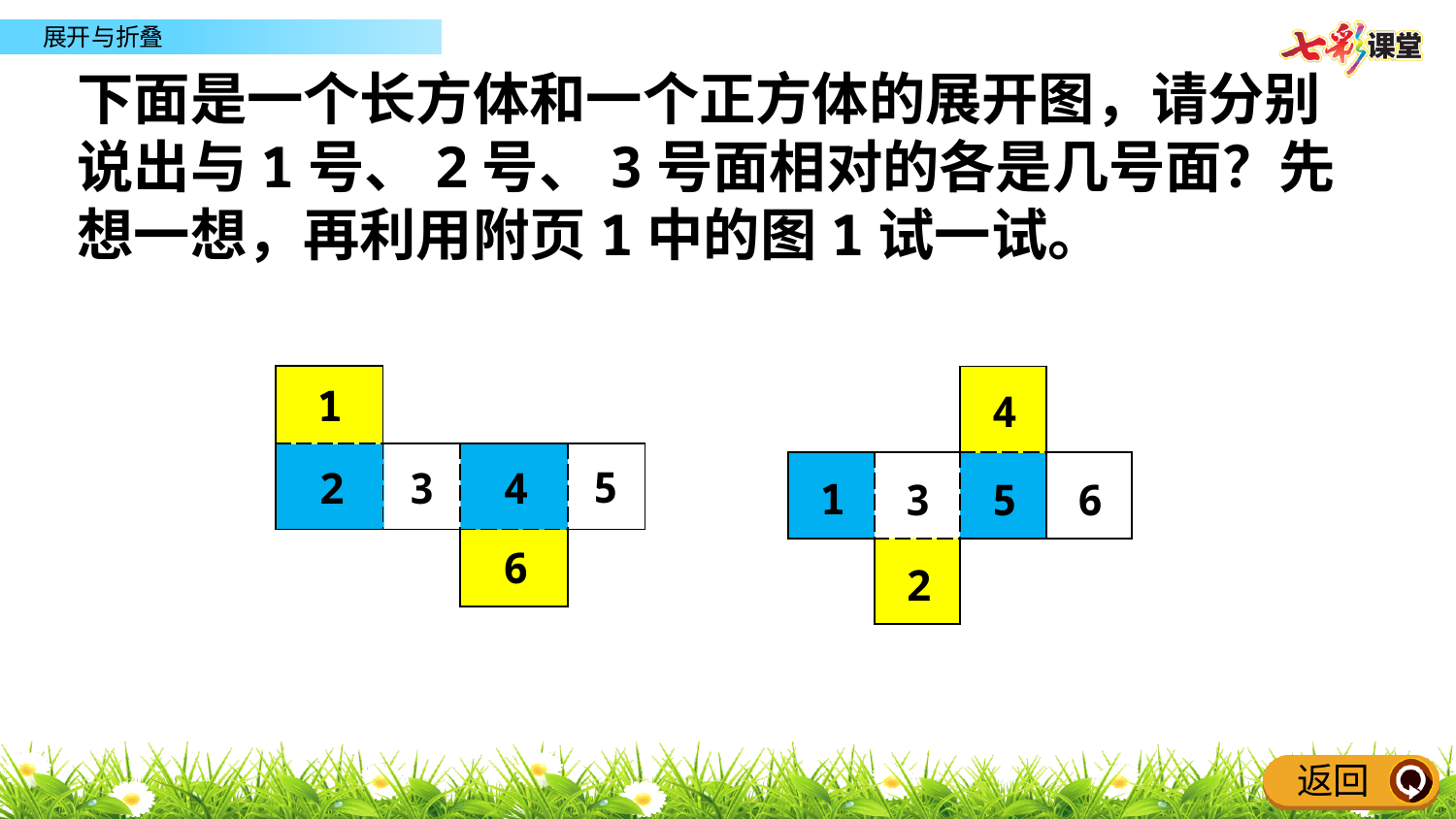

下面是一个长方体和一个正方体的展开图，请分别说出与1号、2号、3号面相对的各是几号面？先想一想，再利用附页1中的图1试一试。
|  |  |  |  |
| --- | --- | --- | --- |
|  |  |  |  |
|  |  |  |  |

|  |  |  |  |
| --- | --- | --- | --- |
|  |  |  |  |
|  |  |  |  |

1
4

5
3
4
2
1
3
6
5

6

2